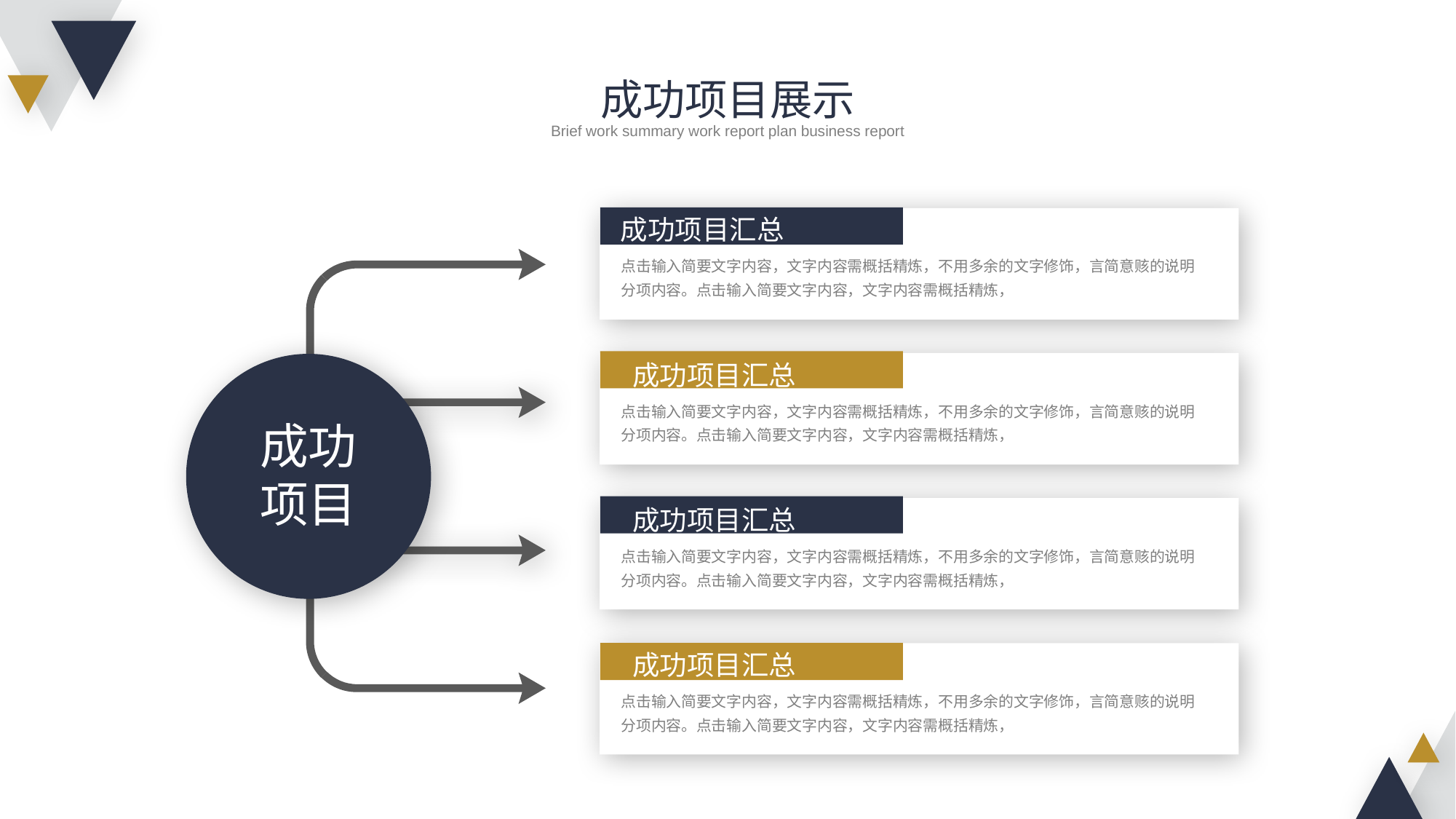

成功项目展示
Brief work summary work report plan business report
成功项目汇总

点击输入简要文字内容，文字内容需概括精炼，不用多余的文字修饰，言简意赅的说明分项内容。点击输入简要文字内容，文字内容需概括精炼，

成功项目汇总

成功项目

点击输入简要文字内容，文字内容需概括精炼，不用多余的文字修饰，言简意赅的说明分项内容。点击输入简要文字内容，文字内容需概括精炼，
成功项目汇总

点击输入简要文字内容，文字内容需概括精炼，不用多余的文字修饰，言简意赅的说明分项内容。点击输入简要文字内容，文字内容需概括精炼，
成功项目汇总

点击输入简要文字内容，文字内容需概括精炼，不用多余的文字修饰，言简意赅的说明分项内容。点击输入简要文字内容，文字内容需概括精炼，